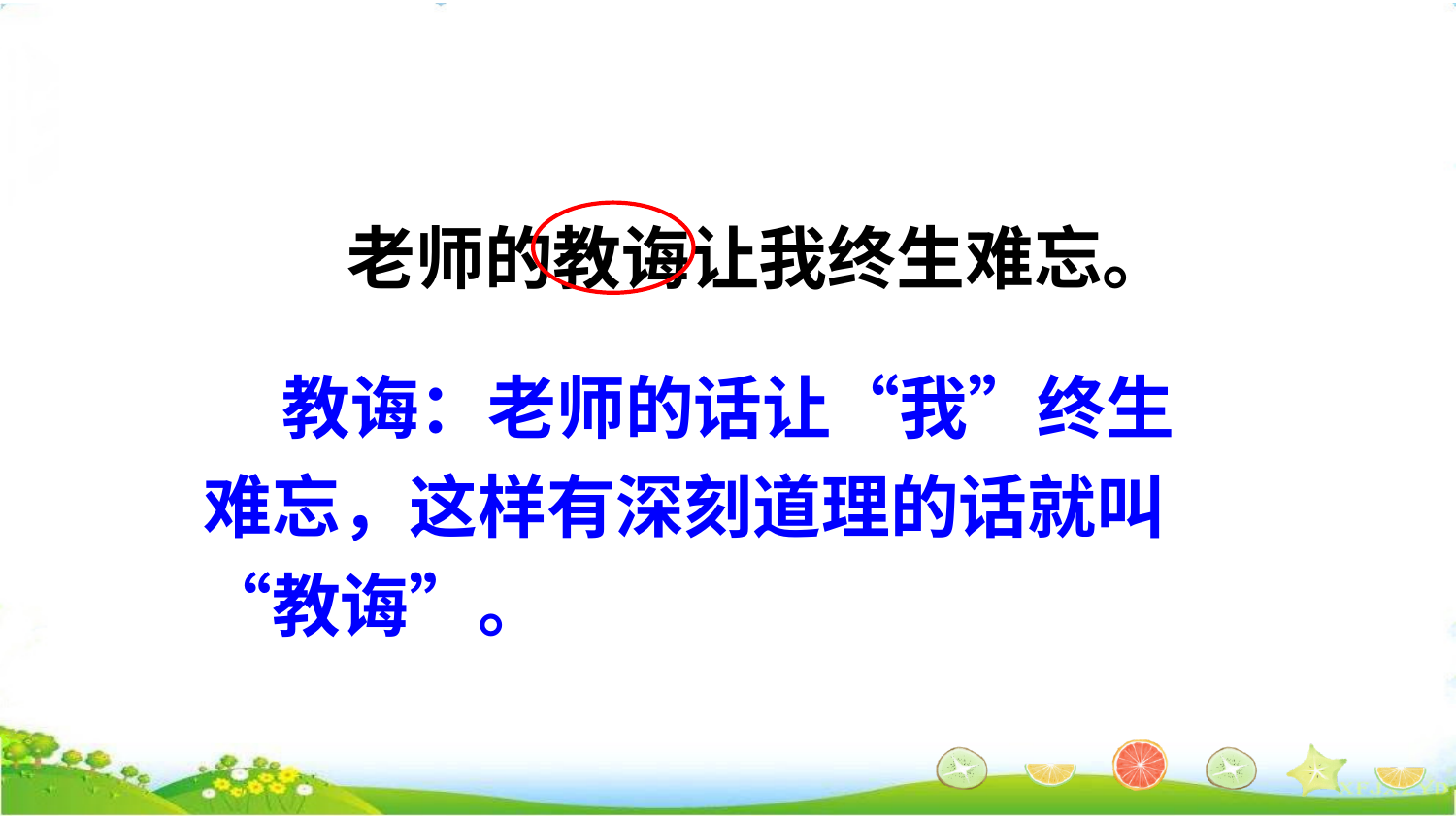

老师的教诲让我终生难忘。

    教诲：老师的话让“我”终生难忘，这样有深刻道理的话就叫“教诲”。